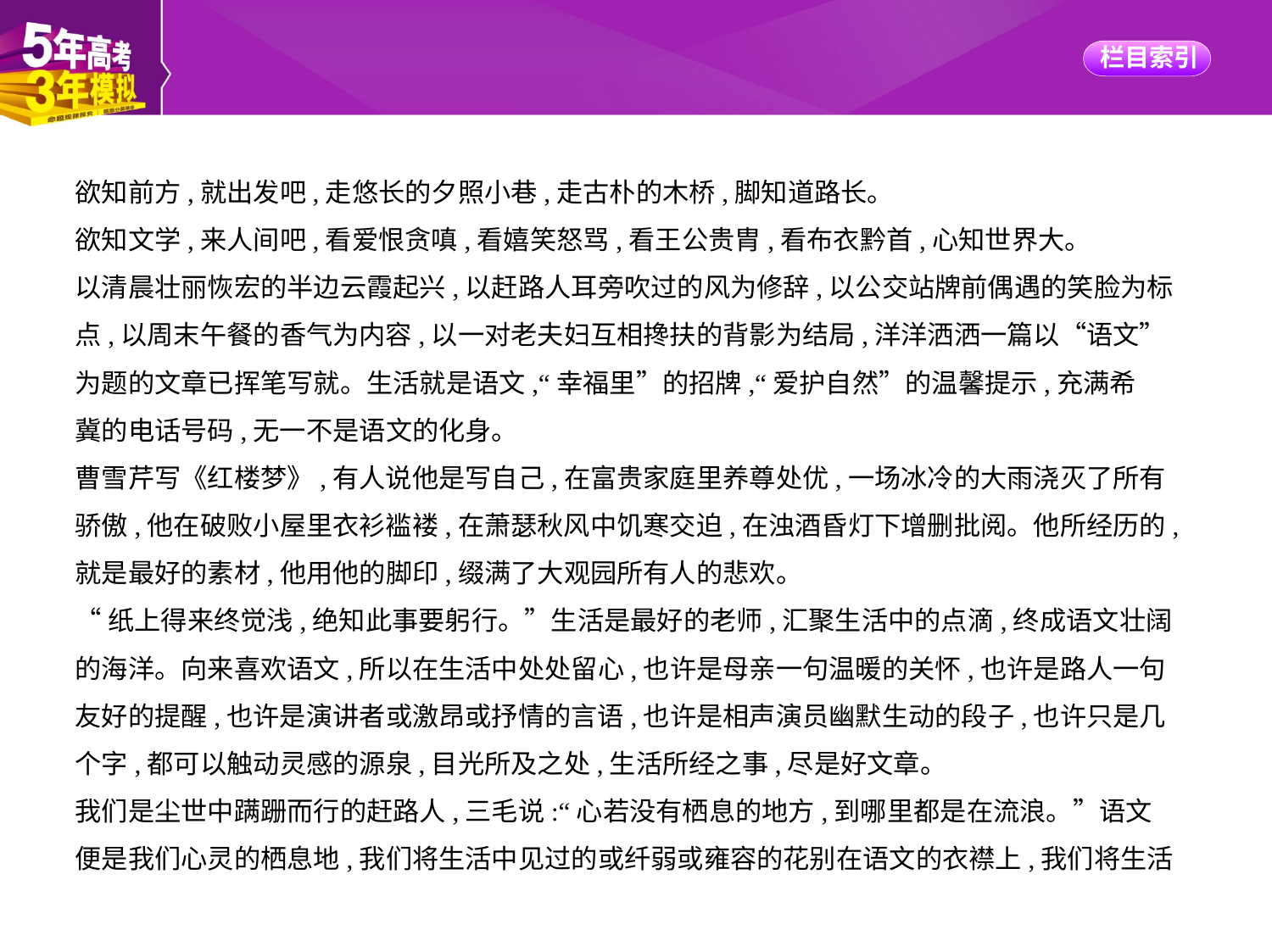

欲知前方,就出发吧,走悠长的夕照小巷,走古朴的木桥,脚知道路长。
欲知文学,来人间吧,看爱恨贪嗔,看嬉笑怒骂,看王公贵胄,看布衣黔首,心知世界大。
以清晨壮丽恢宏的半边云霞起兴,以赶路人耳旁吹过的风为修辞,以公交站牌前偶遇的笑脸为标
点,以周末午餐的香气为内容,以一对老夫妇互相搀扶的背影为结局,洋洋洒洒一篇以“语文”
为题的文章已挥笔写就。生活就是语文,“幸福里”的招牌,“爱护自然”的温馨提示,充满希
冀的电话号码,无一不是语文的化身。
曹雪芹写《红楼梦》,有人说他是写自己,在富贵家庭里养尊处优,一场冰冷的大雨浇灭了所有
骄傲,他在破败小屋里衣衫褴褛,在萧瑟秋风中饥寒交迫,在浊酒昏灯下增删批阅。他所经历的,
就是最好的素材,他用他的脚印,缀满了大观园所有人的悲欢。
“纸上得来终觉浅,绝知此事要躬行。”生活是最好的老师,汇聚生活中的点滴,终成语文壮阔
的海洋。向来喜欢语文,所以在生活中处处留心,也许是母亲一句温暖的关怀,也许是路人一句
友好的提醒,也许是演讲者或激昂或抒情的言语,也许是相声演员幽默生动的段子,也许只是几
个字,都可以触动灵感的源泉,目光所及之处,生活所经之事,尽是好文章。
我们是尘世中蹒跚而行的赶路人,三毛说:“心若没有栖息的地方,到哪里都是在流浪。”语文
便是我们心灵的栖息地,我们将生活中见过的或纤弱或雍容的花别在语文的衣襟上,我们将生活